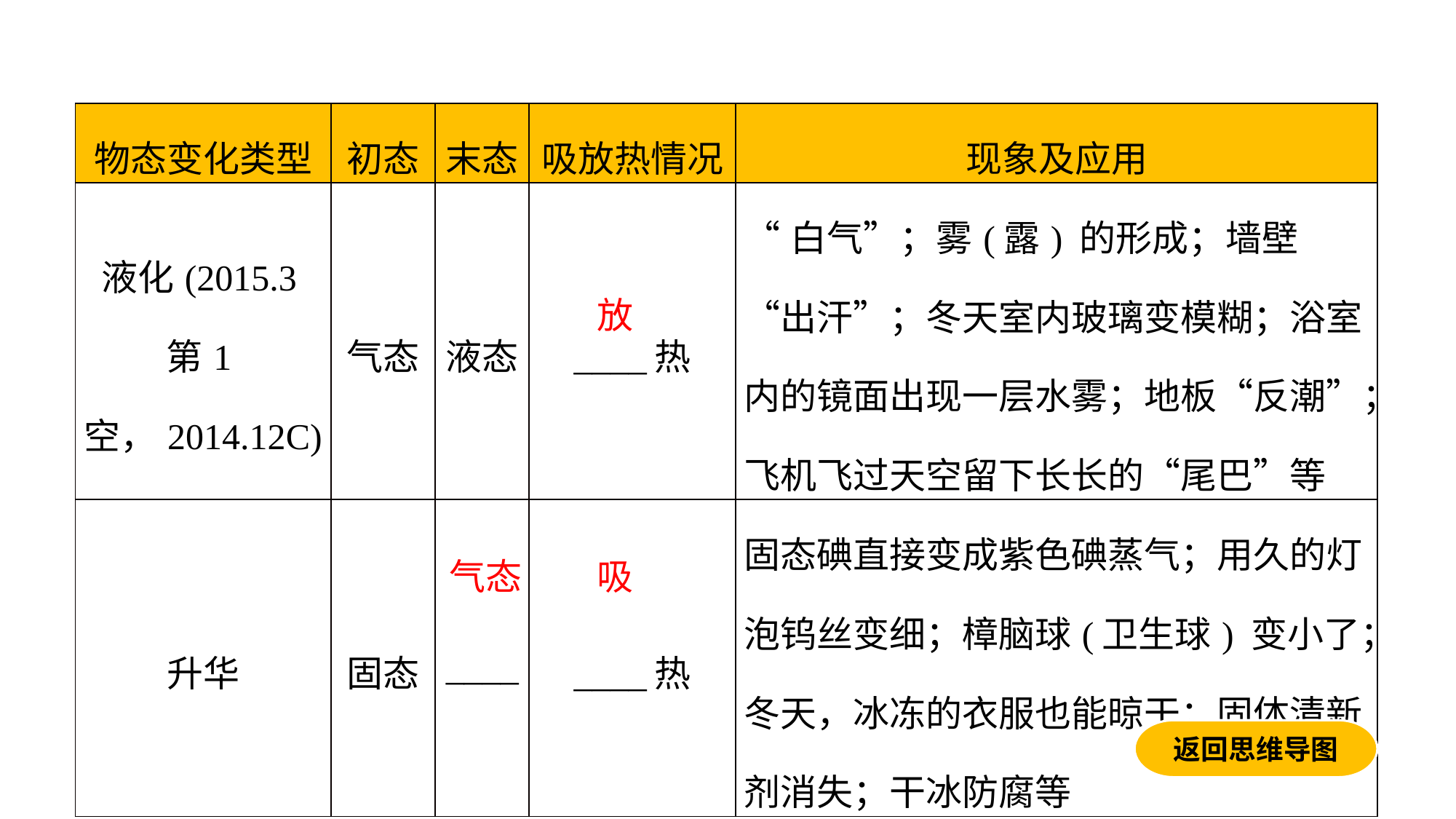

| 物态变化类型 | 初态 | 末态 | 吸放热情况 | 现象及应用 |
| --- | --- | --- | --- | --- |
| 液化(2015.3第1空，2014.12C) | 气态 | 液态 | \_\_\_\_热 | “白气”；雾(露) 的形成；墙壁“出汗”；冬天室内玻璃变模糊；浴室内的镜面出现一层水雾；地板“反潮”；飞机飞过天空留下长长的“尾巴”等 |
| 升华 | 固态 | \_\_\_\_ | \_\_\_\_热 | 固态碘直接变成紫色碘蒸气；用久的灯泡钨丝变细；樟脑球(卫生球) 变小了；冬天，冰冻的衣服也能晾干；固体清新剂消失；干冰防腐等 |
放
气态
吸
返回思维导图